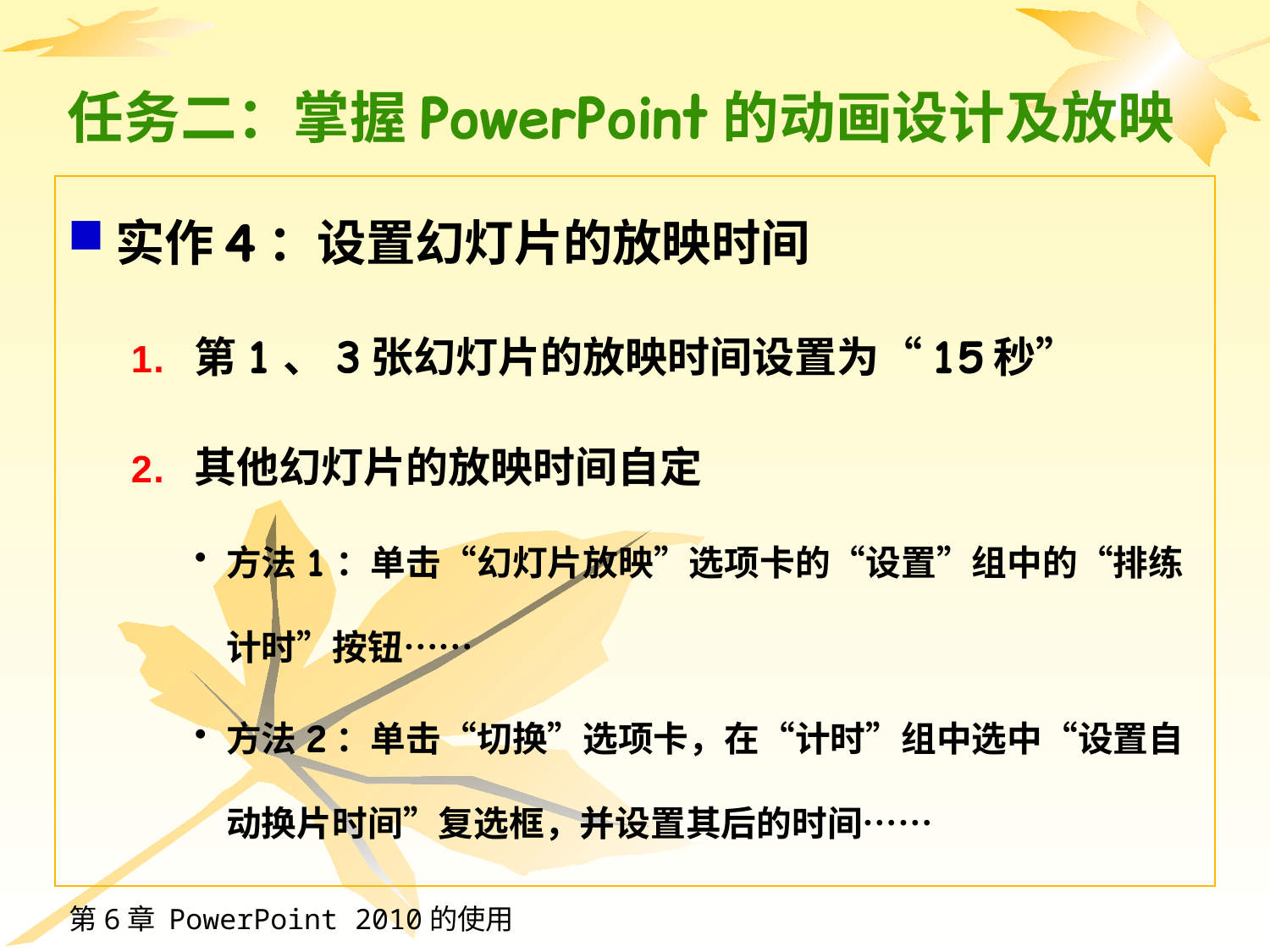

# 任务二：掌握PowerPoint的动画设计及放映
实作4：设置幻灯片的放映时间
第1、3张幻灯片的放映时间设置为“15秒”
其他幻灯片的放映时间自定
方法1：单击“幻灯片放映”选项卡的“设置”组中的“排练计时”按钮……
方法2：单击“切换”选项卡，在“计时”组中选中“设置自动换片时间”复选框，并设置其后的时间……